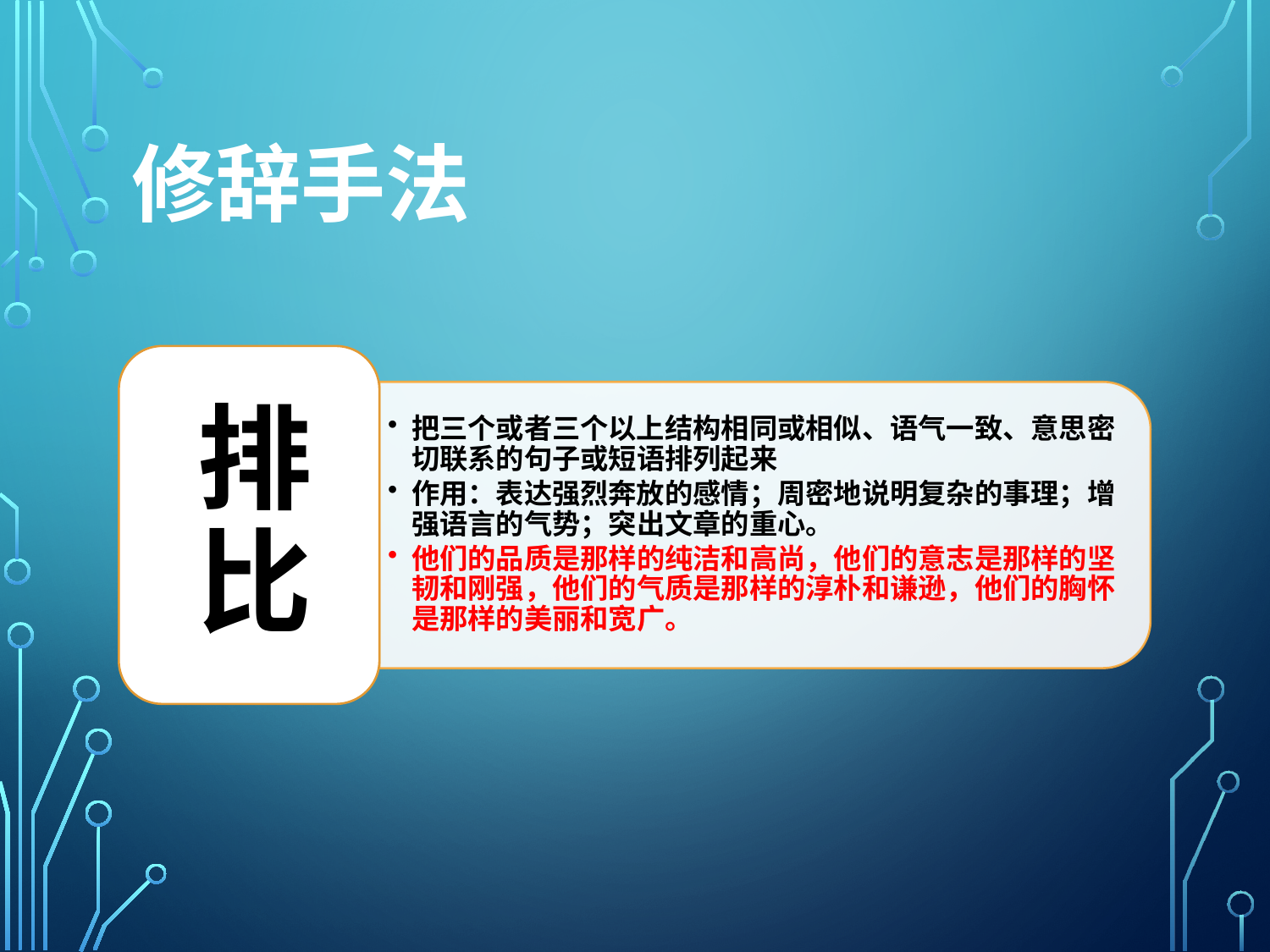

# 修辞手法
把三个或者三个以上结构相同或相似、语气一致、意思密切联系的句子或短语排列起来
作用：表达强烈奔放的感情；周密地说明复杂的事理；增强语言的气势；突出文章的重心。
他们的品质是那样的纯洁和高尚，他们的意志是那样的坚韧和刚强，他们的气质是那样的淳朴和谦逊，他们的胸怀是那样的美丽和宽广。
排比